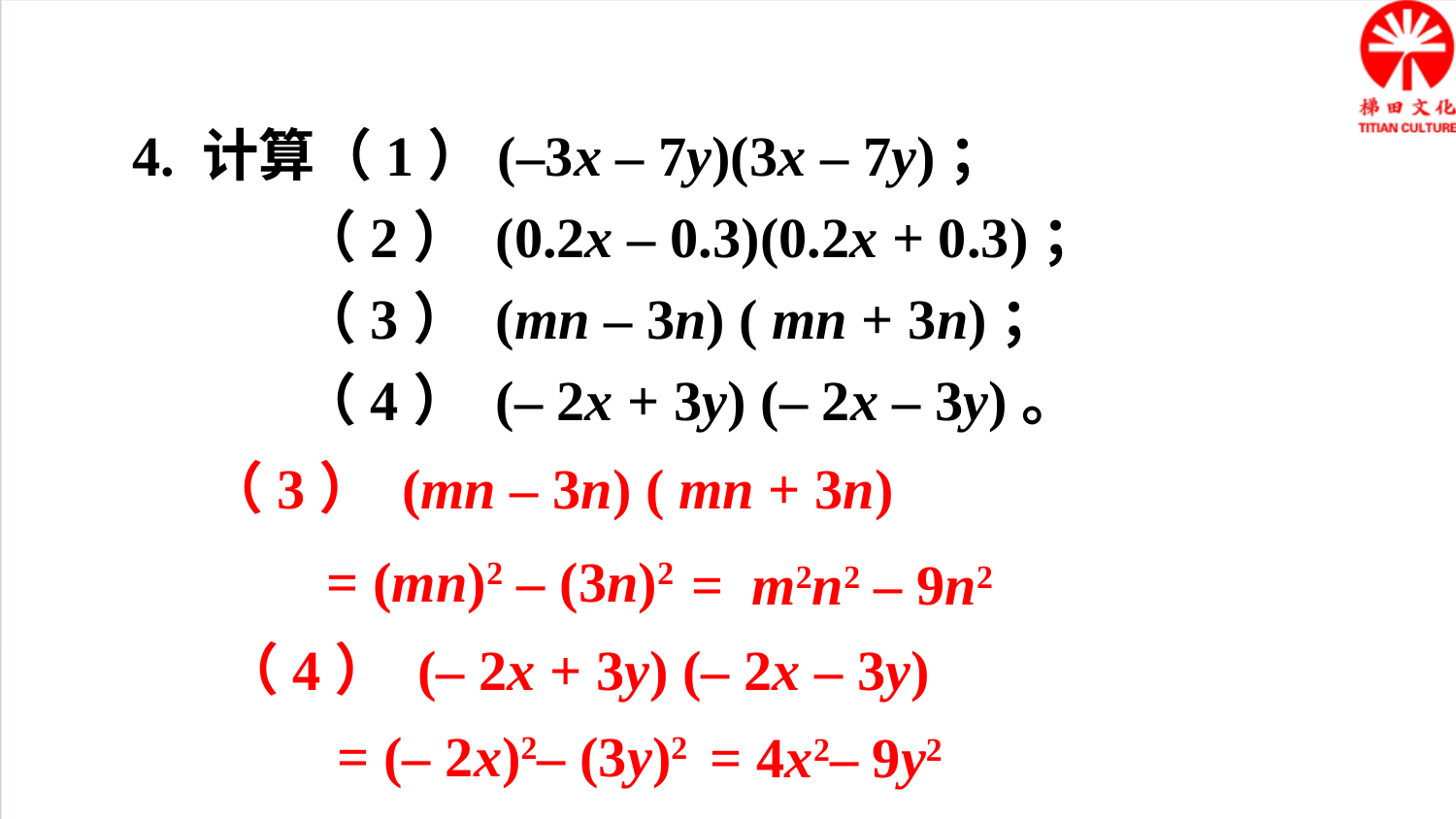

4. 计算（1）(–3x – 7y)(3x – 7y)；
            （2） (0.2x – 0.3)(0.2x + 0.3)；
            （3） (mn – 3n) ( mn + 3n)；
            （4） (– 2x + 3y) (– 2x – 3y)。
 （3） (mn – 3n) ( mn + 3n)
= (mn)2 – (3n)2
=  m2n2 – 9n2
     （4） (– 2x + 3y) (– 2x – 3y)
= (– 2x)2– (3y)2
= 4x2– 9y2